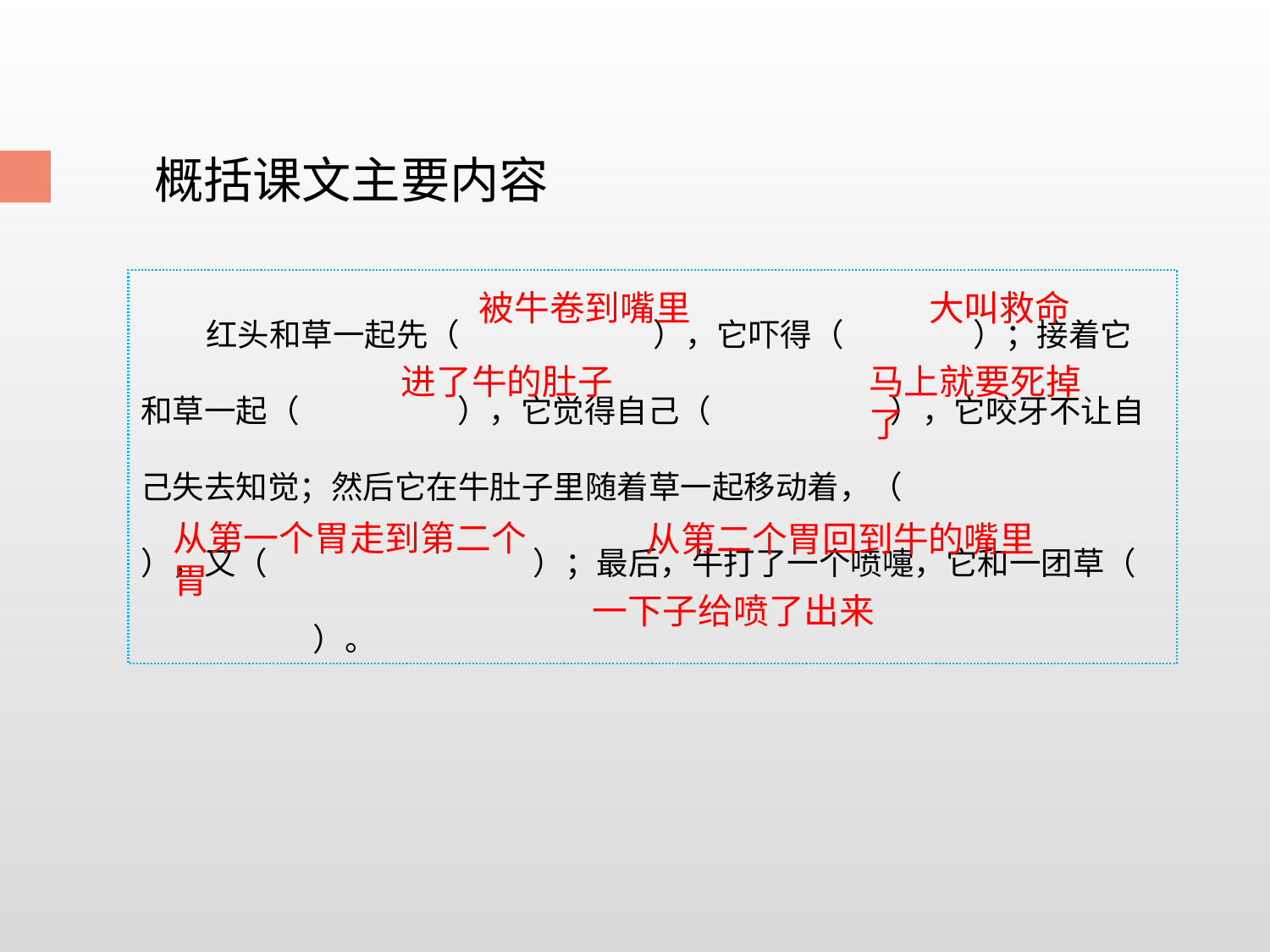

概括课文主要内容

        红头和草一起先（                           ），它吓得（                  ）；接着它和草一起（                      ），它觉得自己（                         ），它咬牙不让自己失去知觉；然后它在牛肚子里随着草一起移动着，（                                     ），又（                                     ）；最后，牛打了一个喷嚏，它和一团草（                            ）。
被牛卷到嘴里
大叫救命
进了牛的肚子
马上就要死掉了
从第一个胃走到第二个胃
从第二个胃回到牛的嘴里
一下子给喷了出来